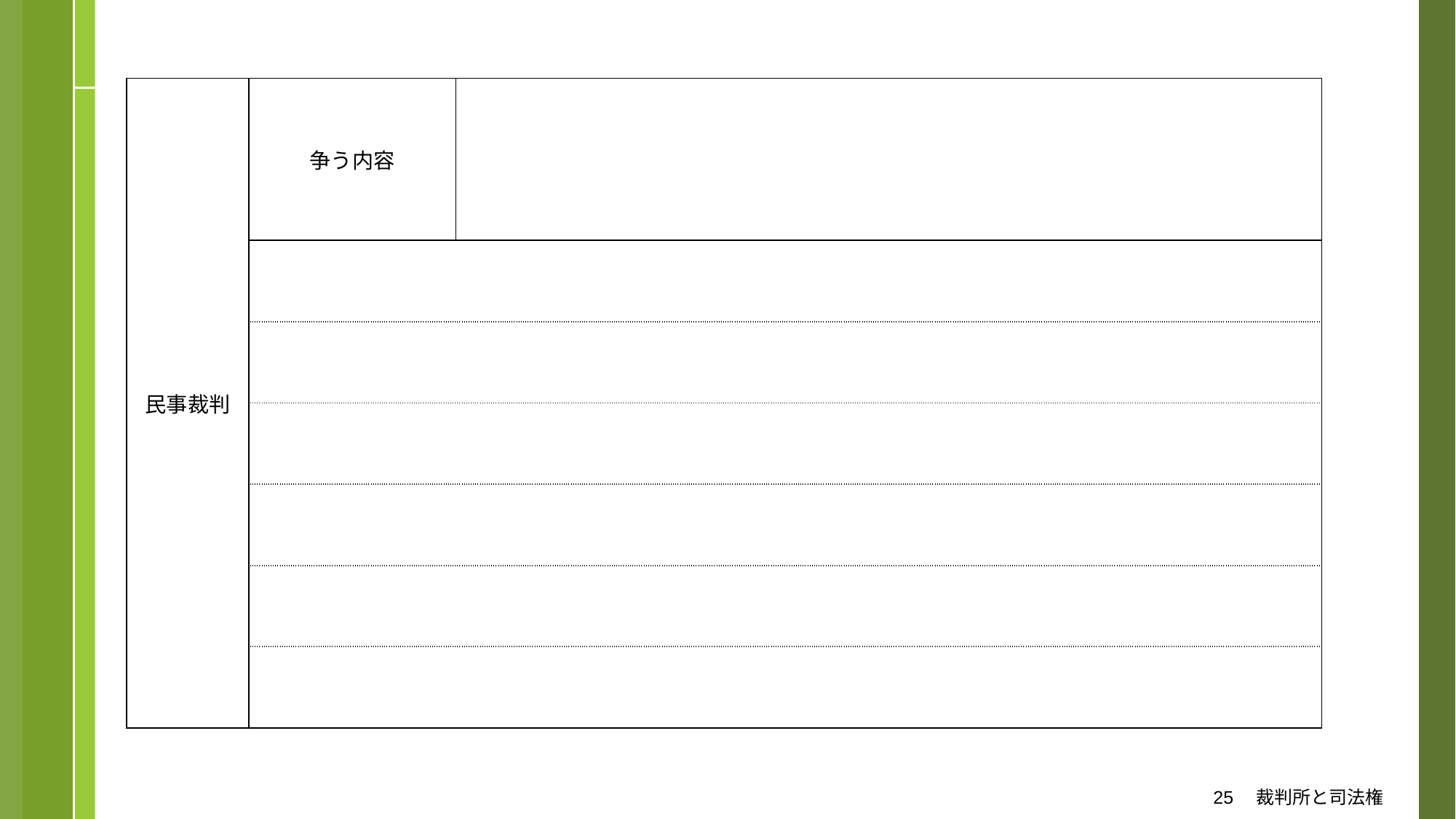

| 民事裁判 | 争う内容 |  |
| --- | --- | --- |
|  |  |  |
|  |  |  |
|  |  |  |
|  |  |  |
|  |  |  |
|  |  |  |
25　裁判所と司法権